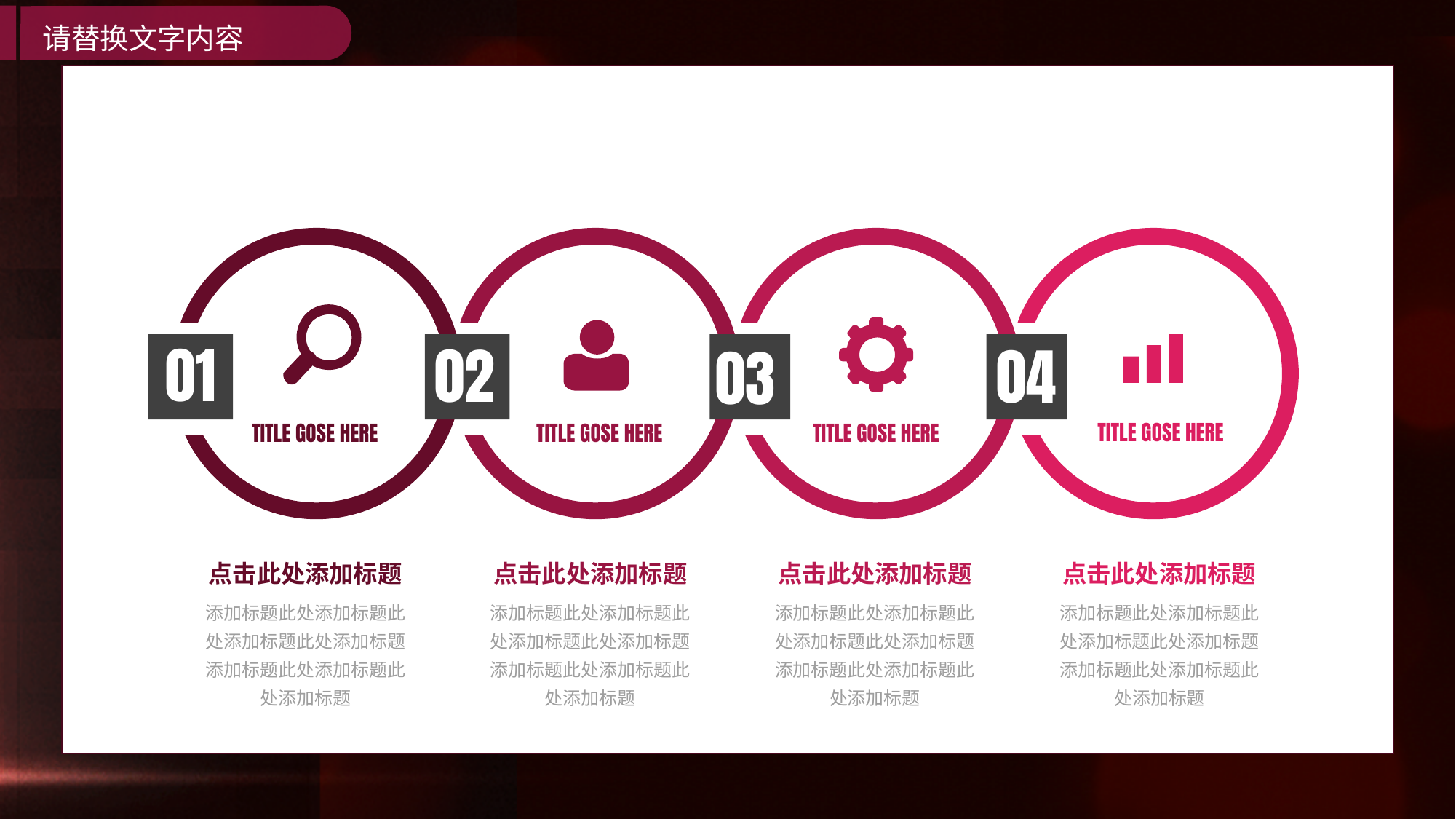

01

TITLE GOSE HERE

02

TITLE GOSE HERE

03
TITLE GOSE HERE

04
TITLE GOSE HERE
点击此处添加标题
点击此处添加标题
点击此处添加标题
点击此处添加标题
添加标题此处添加标题此处添加标题此处添加标题添加标题此处添加标题此处添加标题
添加标题此处添加标题此处添加标题此处添加标题添加标题此处添加标题此处添加标题
添加标题此处添加标题此处添加标题此处添加标题添加标题此处添加标题此处添加标题
添加标题此处添加标题此处添加标题此处添加标题添加标题此处添加标题此处添加标题